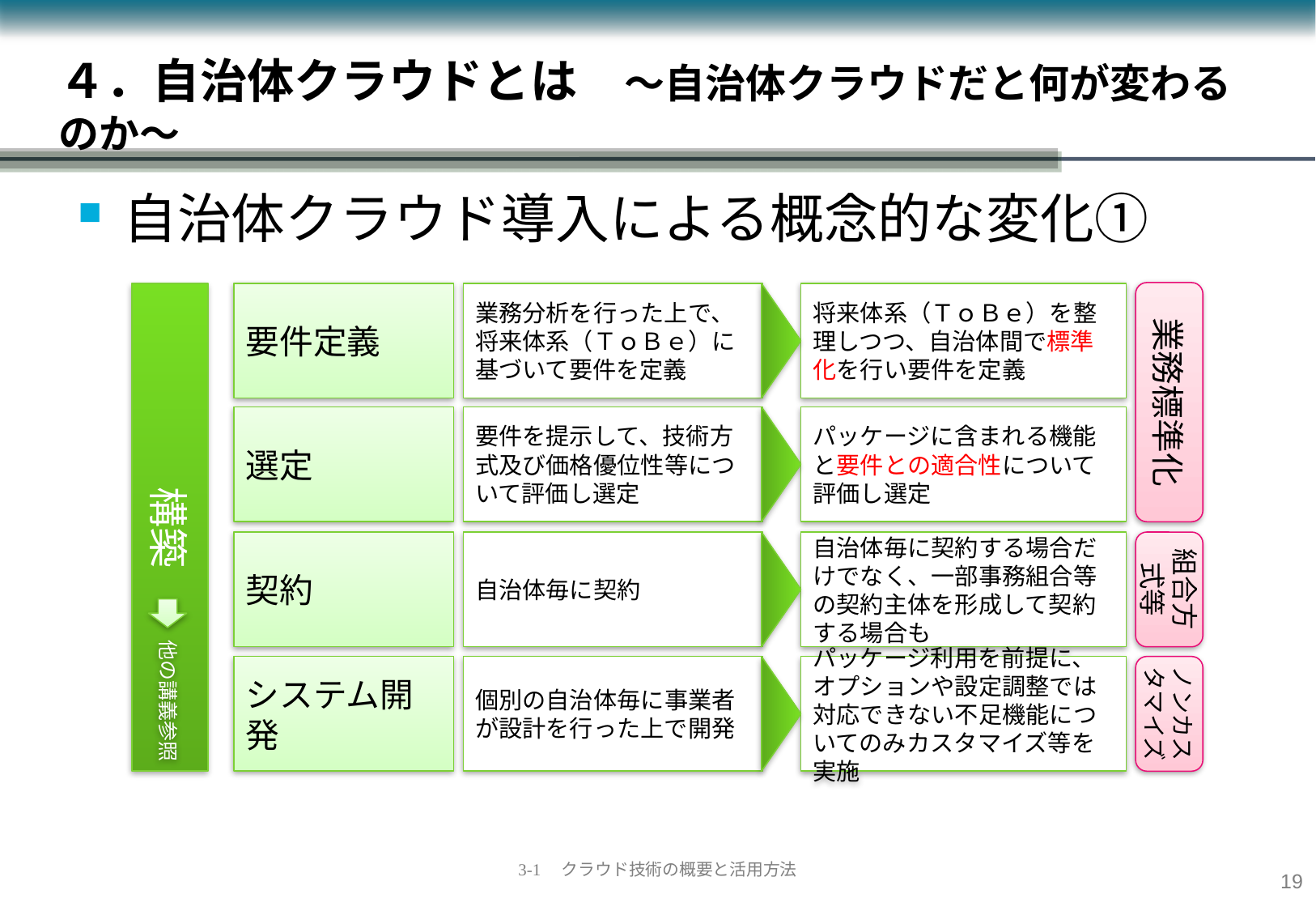

# ４．自治体クラウドとは　～自治体クラウドだと何が変わるのか～
自治体クラウド導入による概念的な変化①
業務標準化
構築
要件定義
業務分析を行った上で、将来体系（ＴｏＢｅ）に基づいて要件を定義
将来体系（ＴｏＢｅ）を整理しつつ、自治体間で標準化を行い要件を定義

選定
要件を提示して、技術方式及び価格優位性等について評価し選定
パッケージに含まれる機能と要件との適合性について評価し選定

契約
自治体毎に契約
自治体毎に契約する場合だけでなく、一部事務組合等の契約主体を形成して契約する場合も
組合方式等

他の講義参照
システム開発
個別の自治体毎に事業者が設計を行った上で開発
パッケージ利用を前提に、オプションや設定調整では対応できない不足機能についてのみカスタマイズ等を実施
ノンカスタマイズ

19
3-1　クラウド技術の概要と活用方法